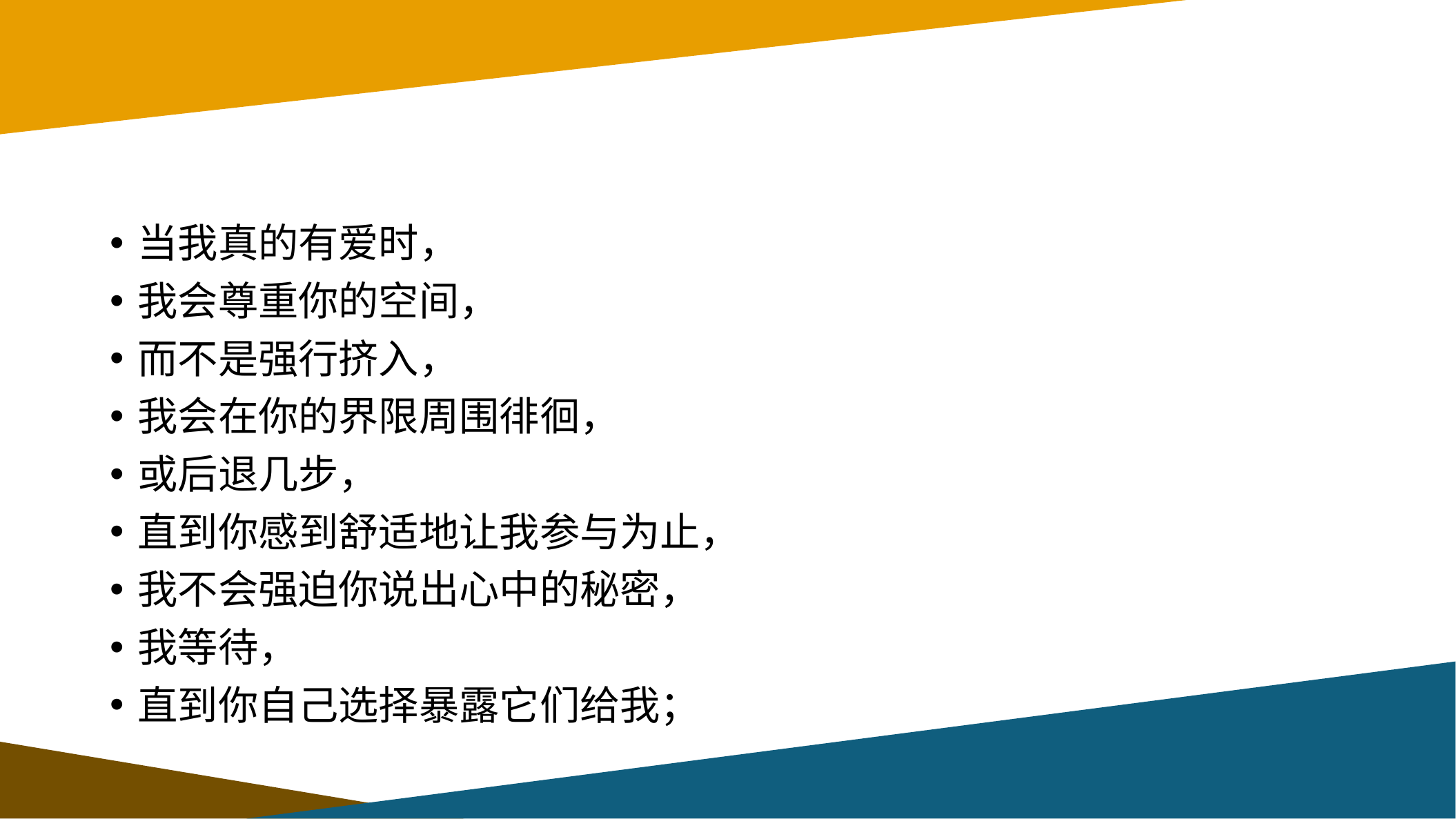

#
当我真的有爱时，
我会尊重你的空间，
而不是强行挤入，
我会在你的界限周围徘徊，
或后退几步，
直到你感到舒适地让我参与为止，
我不会强迫你说出心中的秘密，
我等待，
直到你自己选择暴露它们给我；